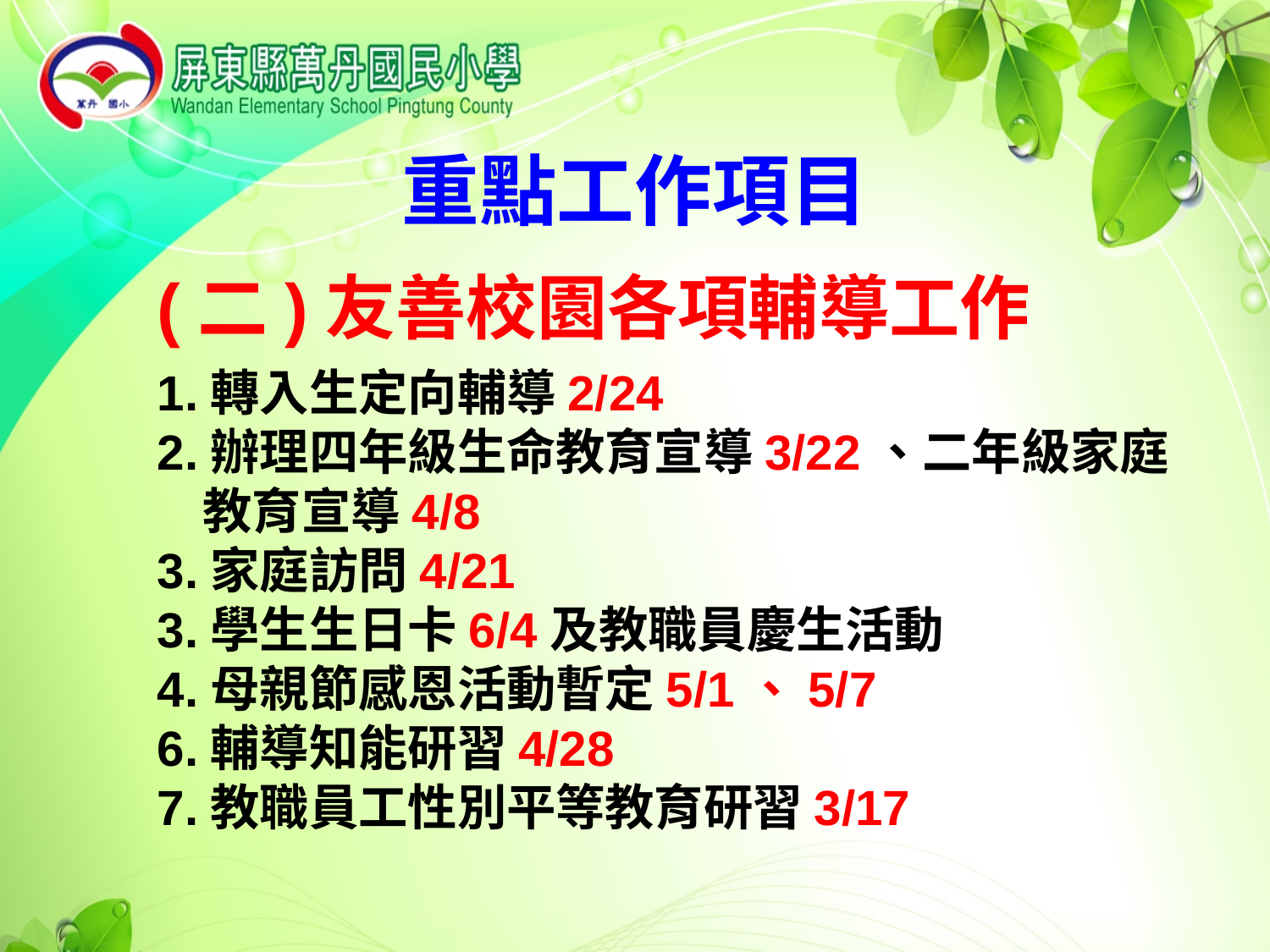

重點工作項目
(二)友善校園各項輔導工作
1.轉入生定向輔導2/24
2.辦理四年級生命教育宣導3/22、二年級家庭
   教育宣導4/8
3.家庭訪問4/21
3.學生生日卡6/4及教職員慶生活動
4.母親節感恩活動暫定5/1、5/7
6.輔導知能研習4/28
7.教職員工性別平等教育研習3/17